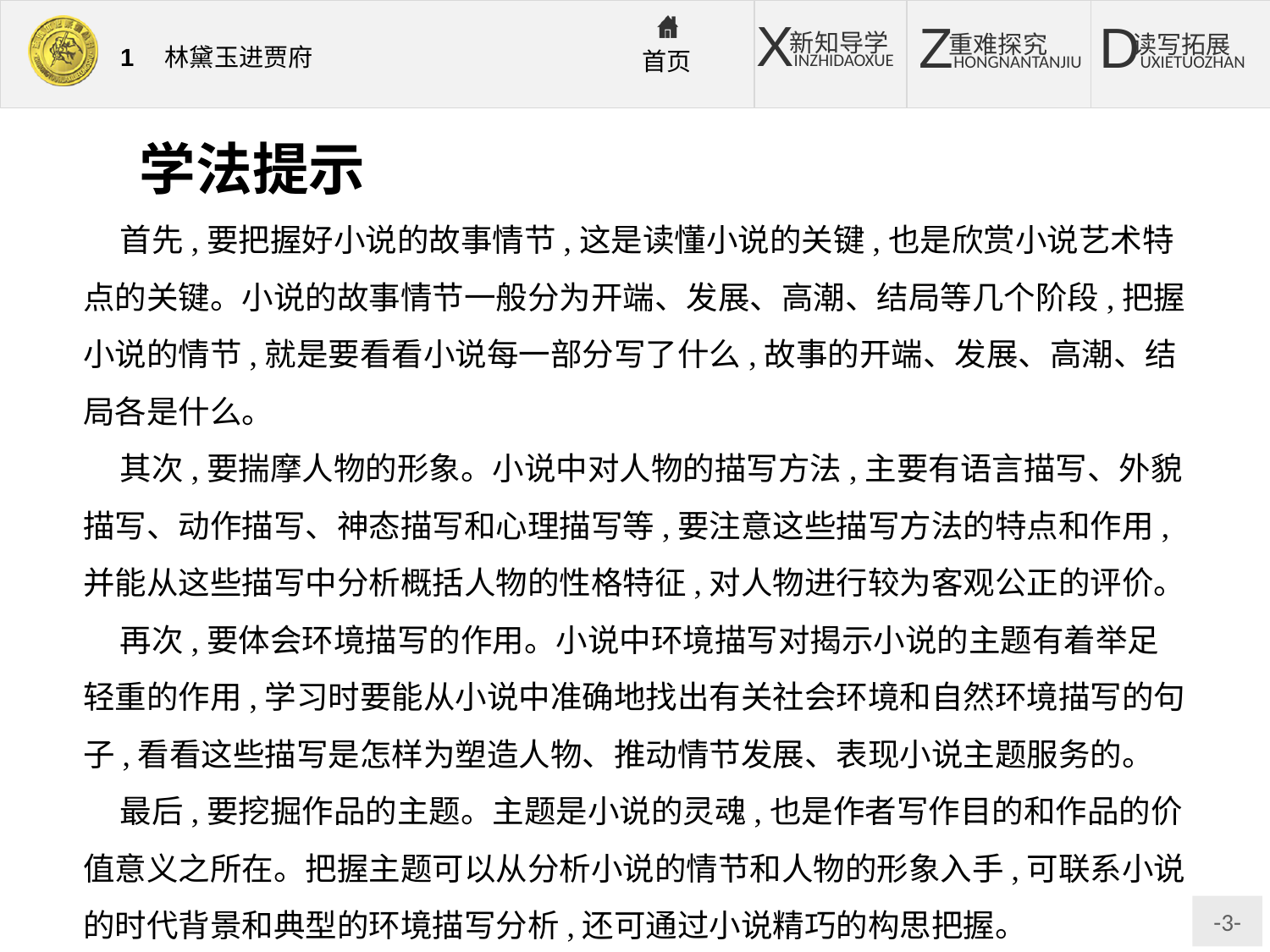

学法提示
首先,要把握好小说的故事情节,这是读懂小说的关键,也是欣赏小说艺术特点的关键。小说的故事情节一般分为开端、发展、高潮、结局等几个阶段,把握小说的情节,就是要看看小说每一部分写了什么,故事的开端、发展、高潮、结局各是什么。
其次,要揣摩人物的形象。小说中对人物的描写方法,主要有语言描写、外貌描写、动作描写、神态描写和心理描写等,要注意这些描写方法的特点和作用,并能从这些描写中分析概括人物的性格特征,对人物进行较为客观公正的评价。
再次,要体会环境描写的作用。小说中环境描写对揭示小说的主题有着举足轻重的作用,学习时要能从小说中准确地找出有关社会环境和自然环境描写的句子,看看这些描写是怎样为塑造人物、推动情节发展、表现小说主题服务的。
最后,要挖掘作品的主题。主题是小说的灵魂,也是作者写作目的和作品的价值意义之所在。把握主题可以从分析小说的情节和人物的形象入手,可联系小说的时代背景和典型的环境描写分析,还可通过小说精巧的构思把握。